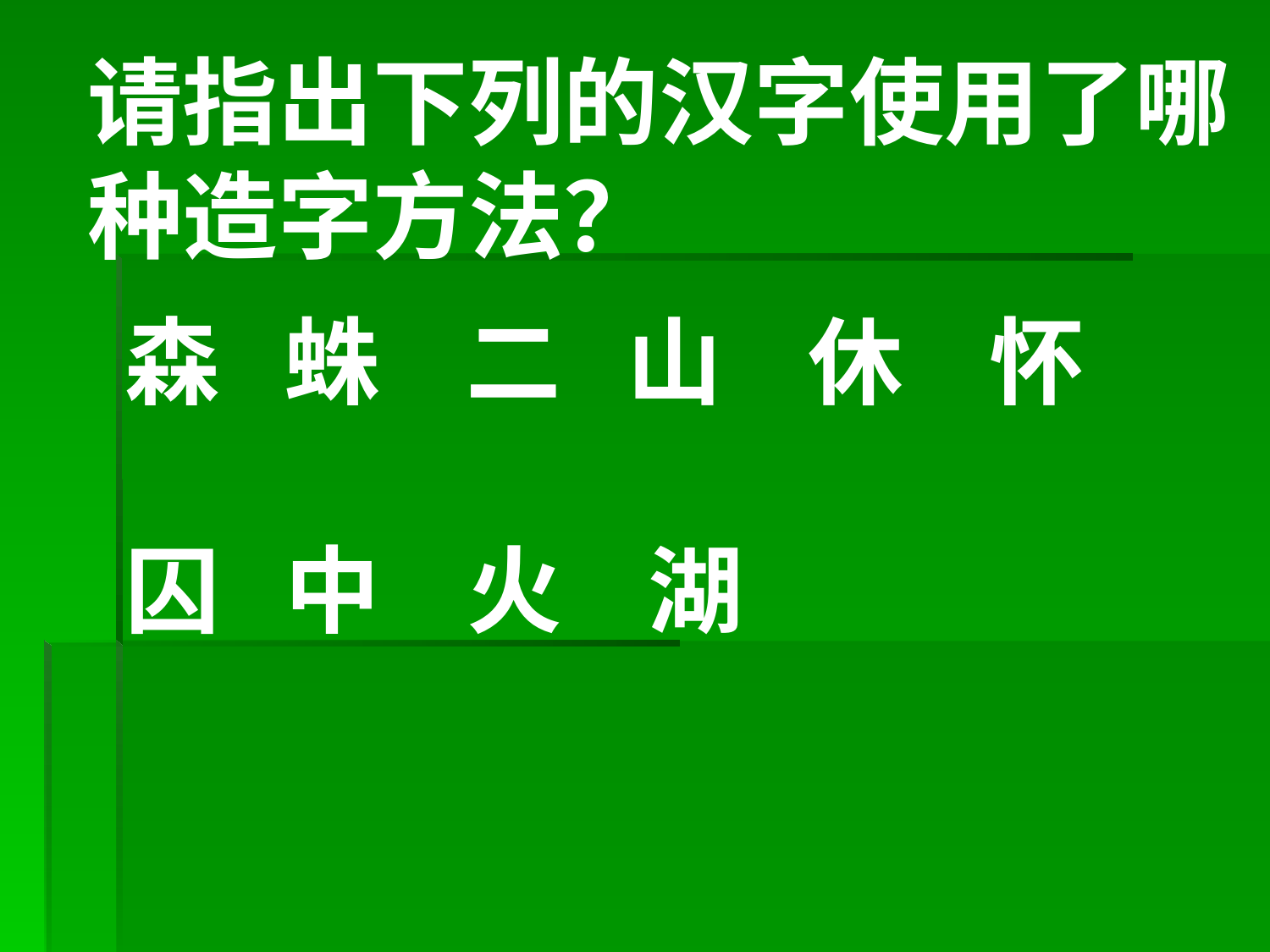

请指出下列的汉字使用了哪种造字方法？
   森   蛛    二   山    休    怀

   囚   中    火    湖